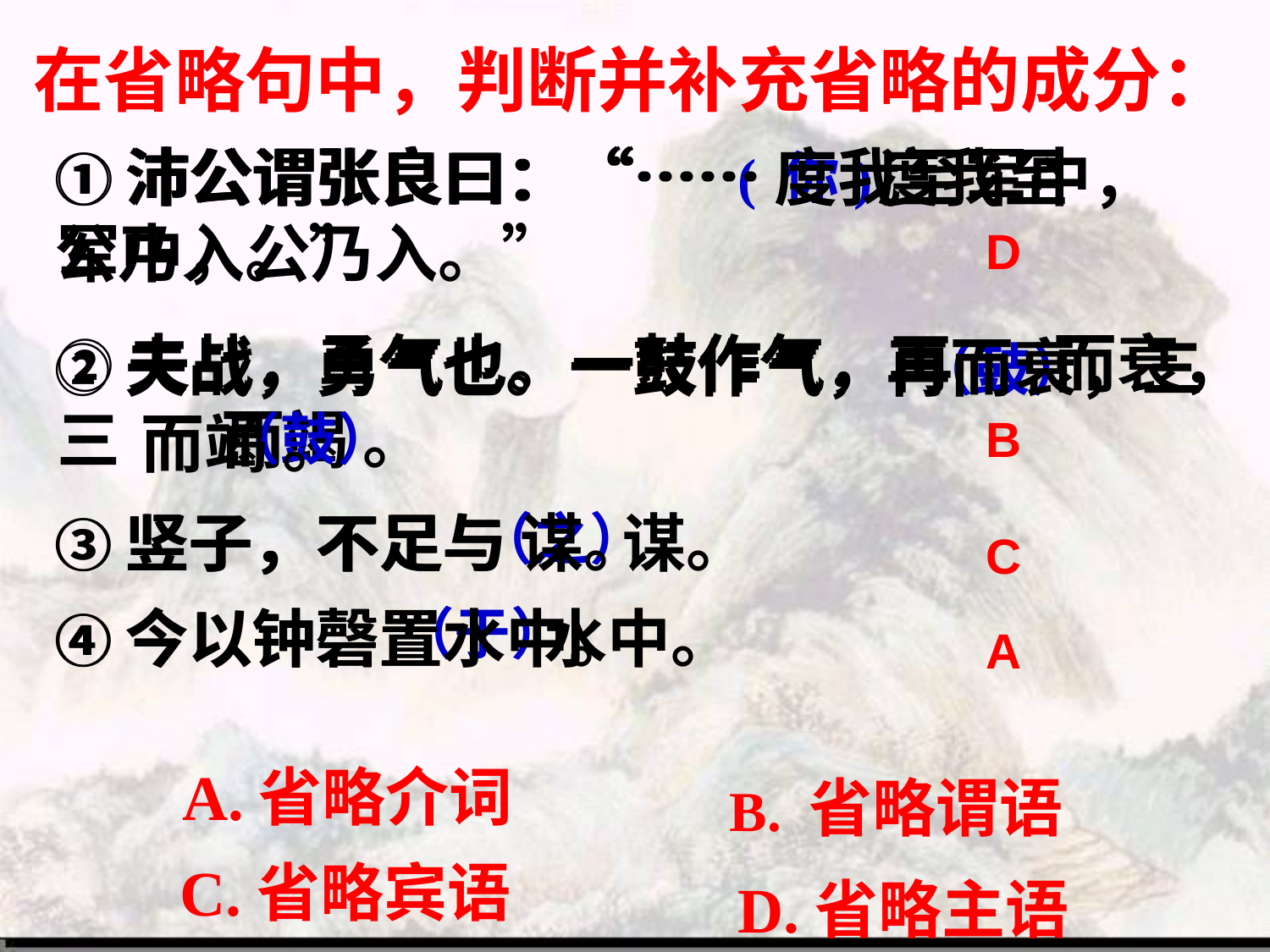

在省略句中，判断并补充省略的成分：
①沛公谓张良曰：“…… 度我至军中，公乃入。”
①沛公谓张良曰：“……        度我至军中，公乃入。”
( 你)
D
②夫战，勇气也。一鼓作气，再       而衰，三       而竭 。
②夫战，勇气也。一鼓作气，再而衰，三       而竭 。
（鼓）
（鼓）
B
③竖子，不足与 谋。
③竖子，不足与        谋。
（之）
C
④今以钟磬置水中。
④今以钟磬置       水中。
（于）
A
A.省略介词
 B. 省略谓语
C.省略宾语
   D.省略主语